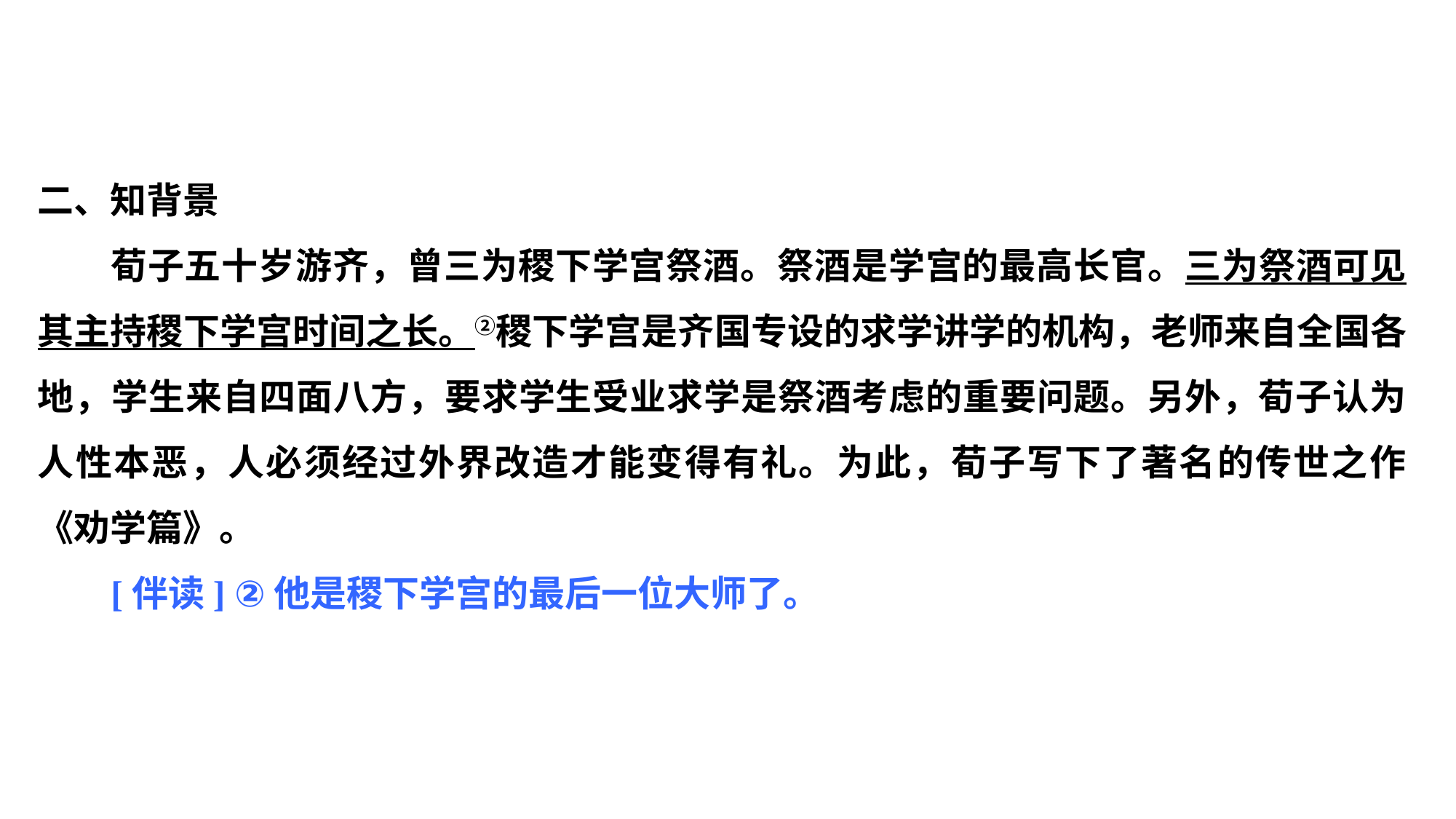

二、知背景
荀子五十岁游齐，曾三为稷下学宫祭酒。祭酒是学宫的最高长官。三为祭酒可见其主持稷下学宫时间之长。②稷下学宫是齐国专设的求学讲学的机构，老师来自全国各地，学生来自四面八方，要求学生受业求学是祭酒考虑的重要问题。另外，荀子认为人性本恶，人必须经过外界改造才能变得有礼。为此，荀子写下了著名的传世之作《劝学篇》。
[伴读] ②他是稷下学宫的最后一位大师了。